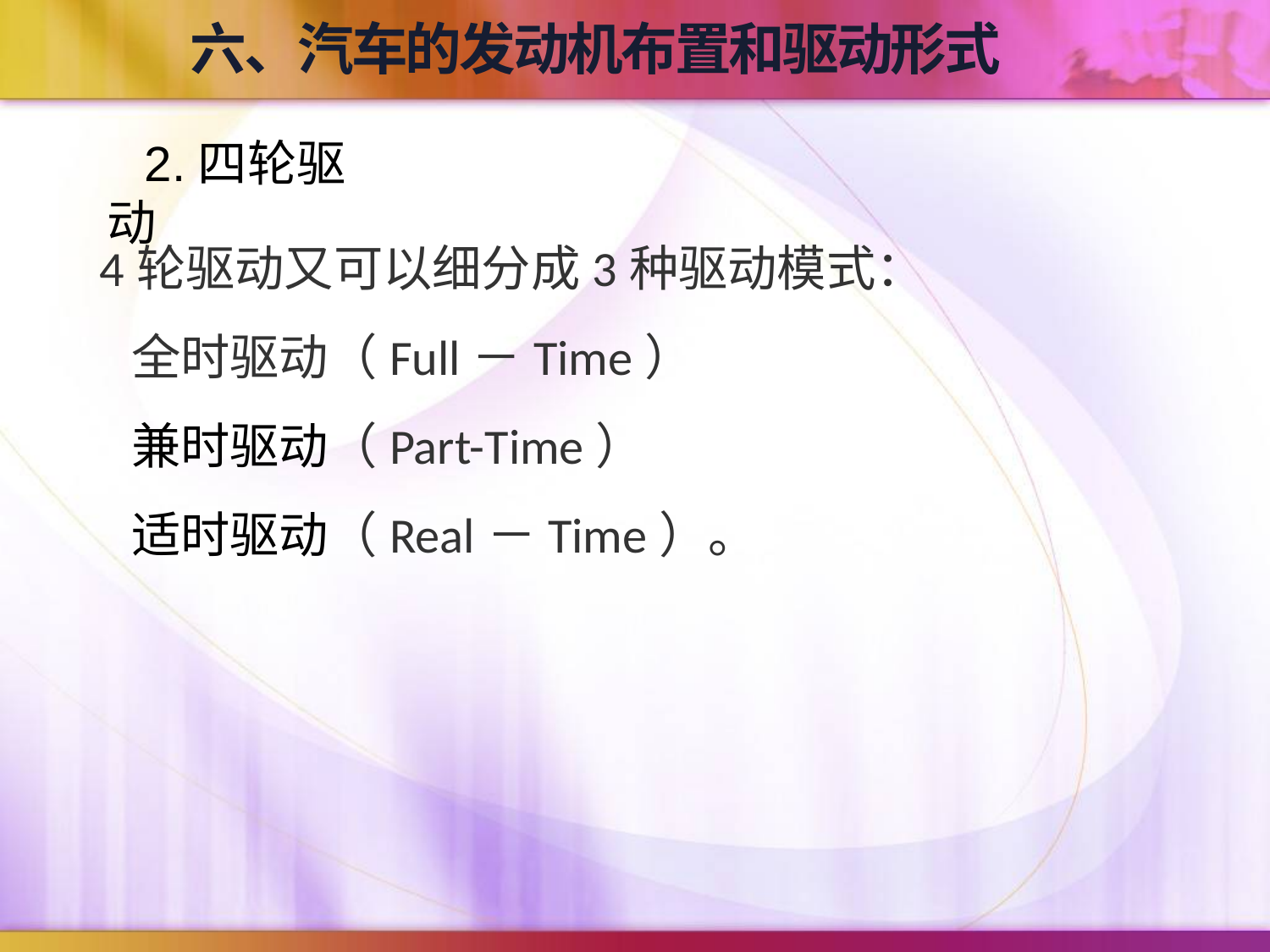

六、汽车的发动机布置和驱动形式
2.四轮驱动
4轮驱动又可以细分成3种驱动模式：
全时驱动（Full－Time）
兼时驱动（Part-Time）
适时驱动（Real－Time）。